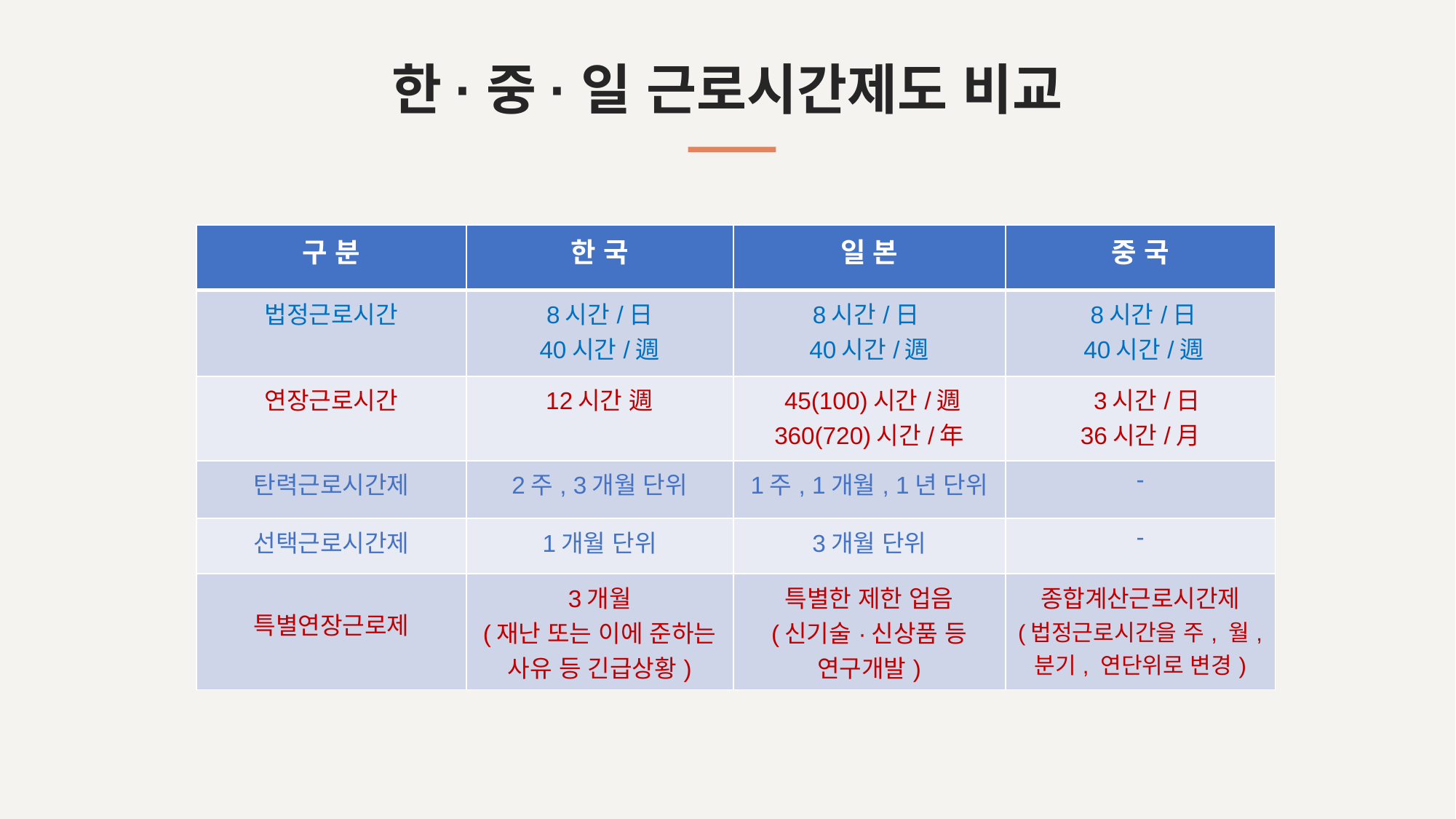

# 한·중·일 근로시간제도 비교

| 구 분 | 한 국 | 일 본 | 중 국 |
| --- | --- | --- | --- |
| 법정근로시간 | 8시간/日 40시간/週 | 8시간/日 40시간/週 | 8시간/日 40시간/週 |
| 연장근로시간 | 12시간 週 | 45(100)시간/週 360(720)시간/年 | 3시간/日 36시간/月 |
| 탄력근로시간제 | 2주, 3개월 단위 | 1주, 1개월, 1년 단위 | - |
| 선택근로시간제 | 1개월 단위 | 3개월 단위 | - |
| 특별연장근로제 | 3개월 (재난 또는 이에 준하는 사유 등 긴급상황) | 특별한 제한 업음 (신기술·신상품 등 연구개발) | 종합계산근로시간제 (법정근로시간을 주, 월, 분기, 연단위로 변경) |